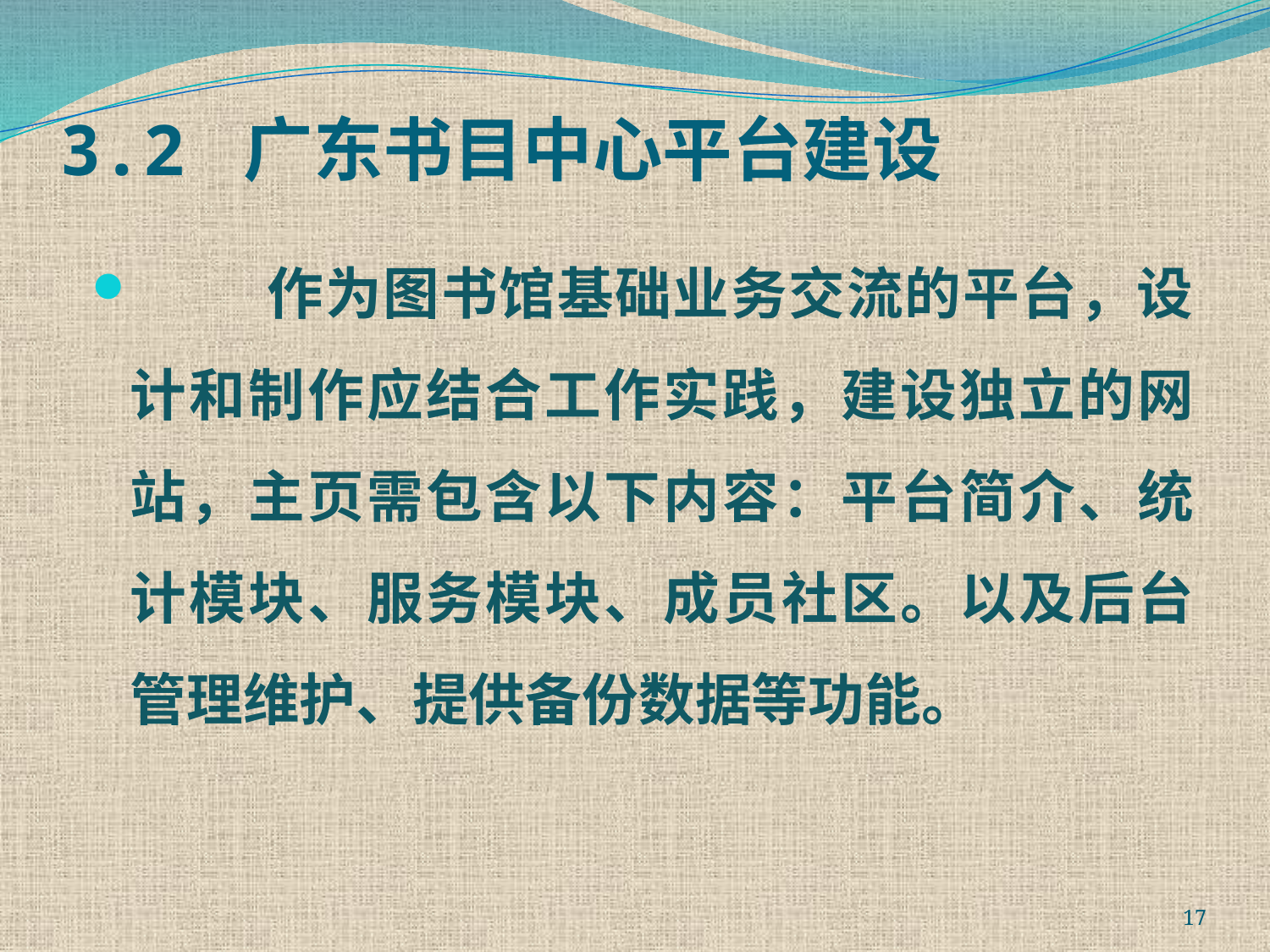

# 3.2 广东书目中心平台建设
          作为图书馆基础业务交流的平台，设计和制作应结合工作实践，建设独立的网站，主页需包含以下内容：平台简介、统计模块、服务模块、成员社区。以及后台管理维护、提供备份数据等功能。

17